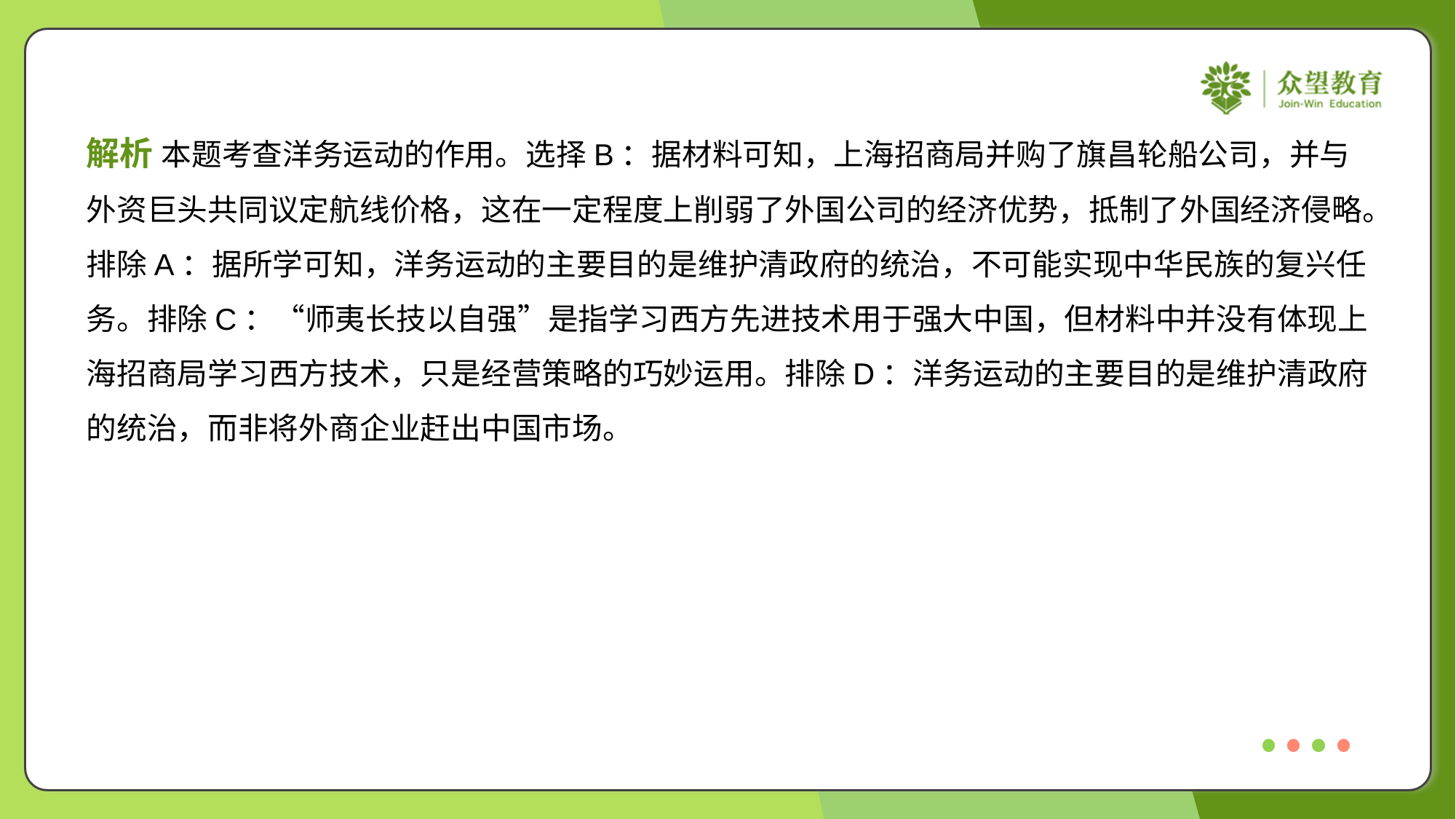

解析 本题考查洋务运动的作用。选择B：据材料可知，上海招商局并购了旗昌轮船公司，并与
外资巨头共同议定航线价格，这在一定程度上削弱了外国公司的经济优势，抵制了外国经济侵略。
排除A：据所学可知，洋务运动的主要目的是维护清政府的统治，不可能实现中华民族的复兴任
务。排除C：“师夷长技以自强”是指学习西方先进技术用于强大中国，但材料中并没有体现上
海招商局学习西方技术，只是经营策略的巧妙运用。排除D：洋务运动的主要目的是维护清政府
的统治，而非将外商企业赶出中国市场。